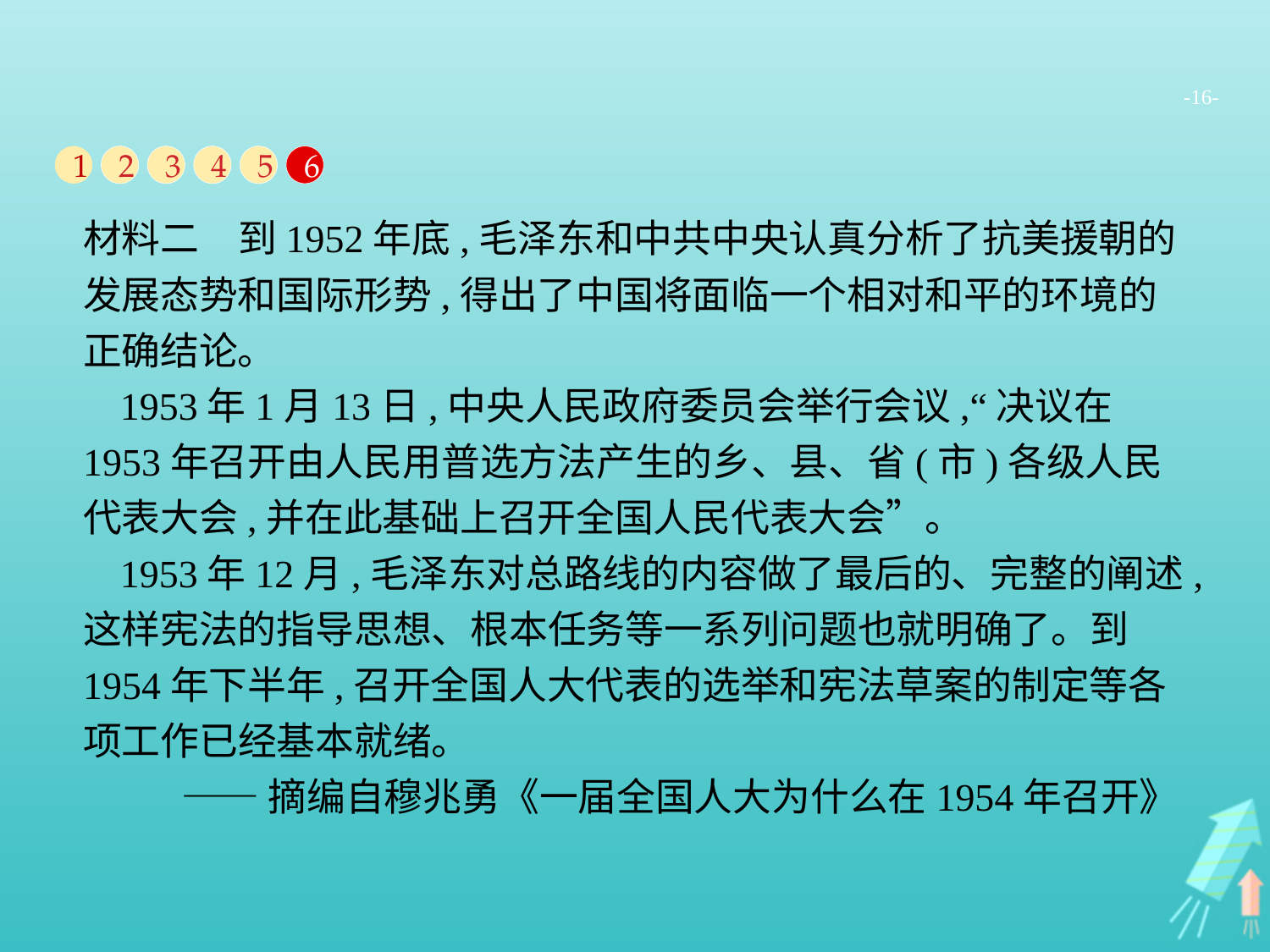

-16-
1
2
3
4
5
6
材料二　到1952年底,毛泽东和中共中央认真分析了抗美援朝的发展态势和国际形势,得出了中国将面临一个相对和平的环境的正确结论。
1953年1月13日,中央人民政府委员会举行会议,“决议在1953年召开由人民用普选方法产生的乡、县、省(市)各级人民代表大会,并在此基础上召开全国人民代表大会”。
1953年12月,毛泽东对总路线的内容做了最后的、完整的阐述,这样宪法的指导思想、根本任务等一系列问题也就明确了。到1954年下半年,召开全国人大代表的选举和宪法草案的制定等各项工作已经基本就绪。
——摘编自穆兆勇《一届全国人大为什么在1954年召开》